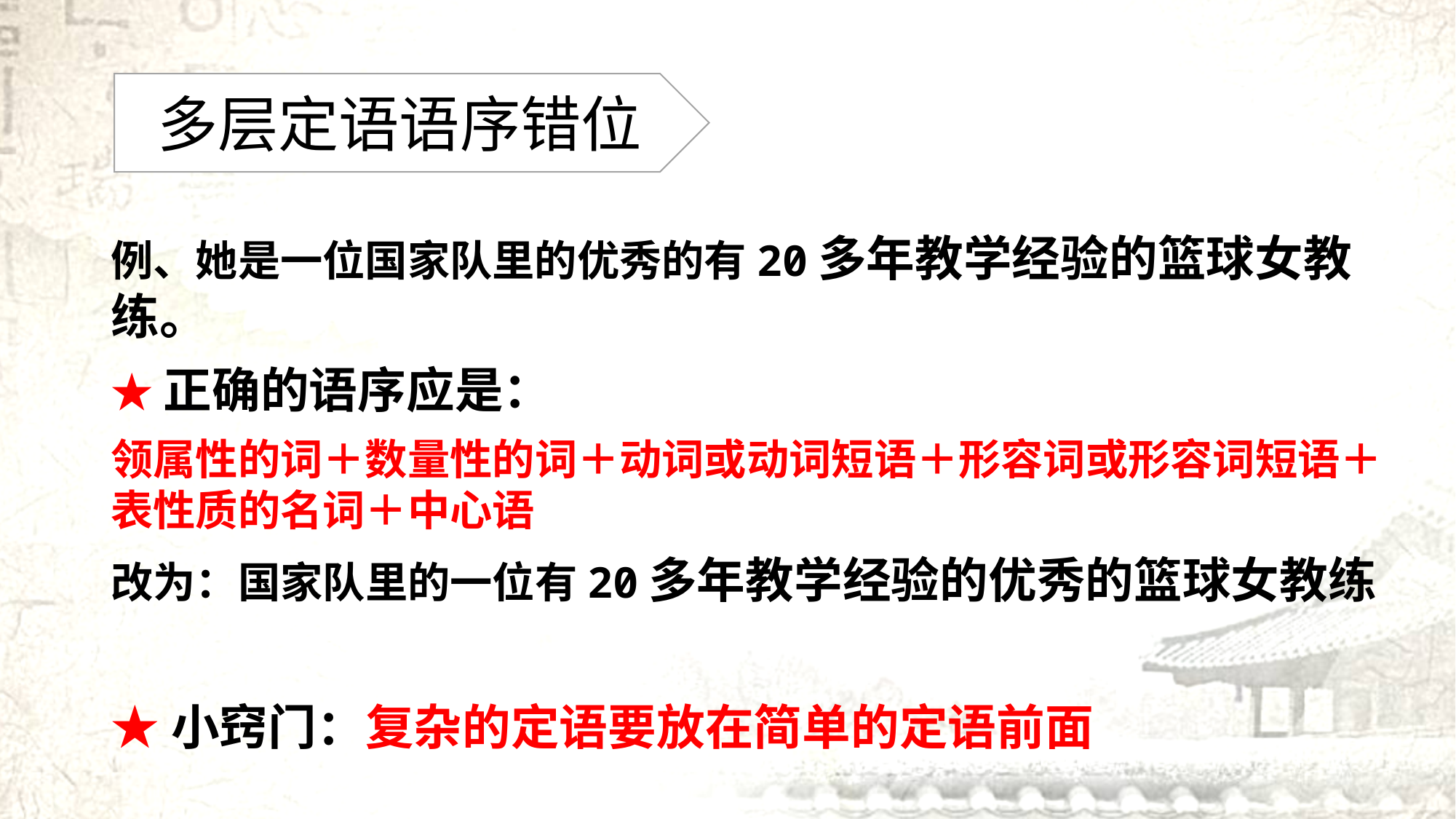

#
多层定语语序错位
例、她是一位国家队里的优秀的有20多年教学经验的篮球女教练。
★正确的语序应是：
领属性的词＋数量性的词＋动词或动词短语＋形容词或形容词短语＋表性质的名词＋中心语
改为：国家队里的一位有20多年教学经验的优秀的篮球女教练

★小窍门：复杂的定语要放在简单的定语前面